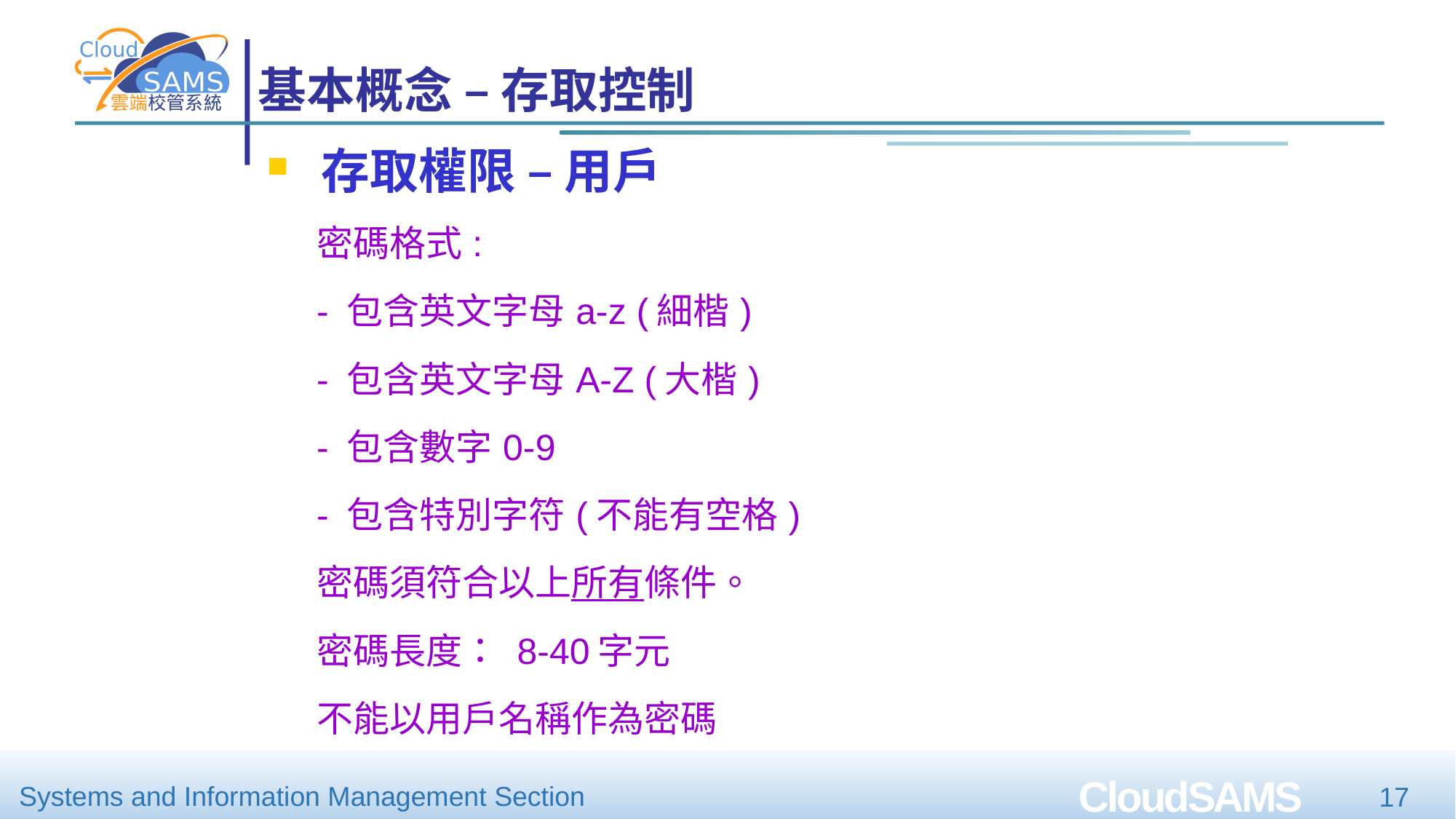

# 基本概念 – 存取控制
存取權限 – 用戶
| 密碼格式: |
| --- |
| - 包含英文字母a-z (細楷) |
| - 包含英文字母A-Z (大楷) |
| - 包含數字0-9 |
| - 包含特別字符(不能有空格) |
| 密碼須符合以上所有條件。 |
| 密碼長度： 8-40字元 |
| 不能以用戶名稱作為密碼 |
17